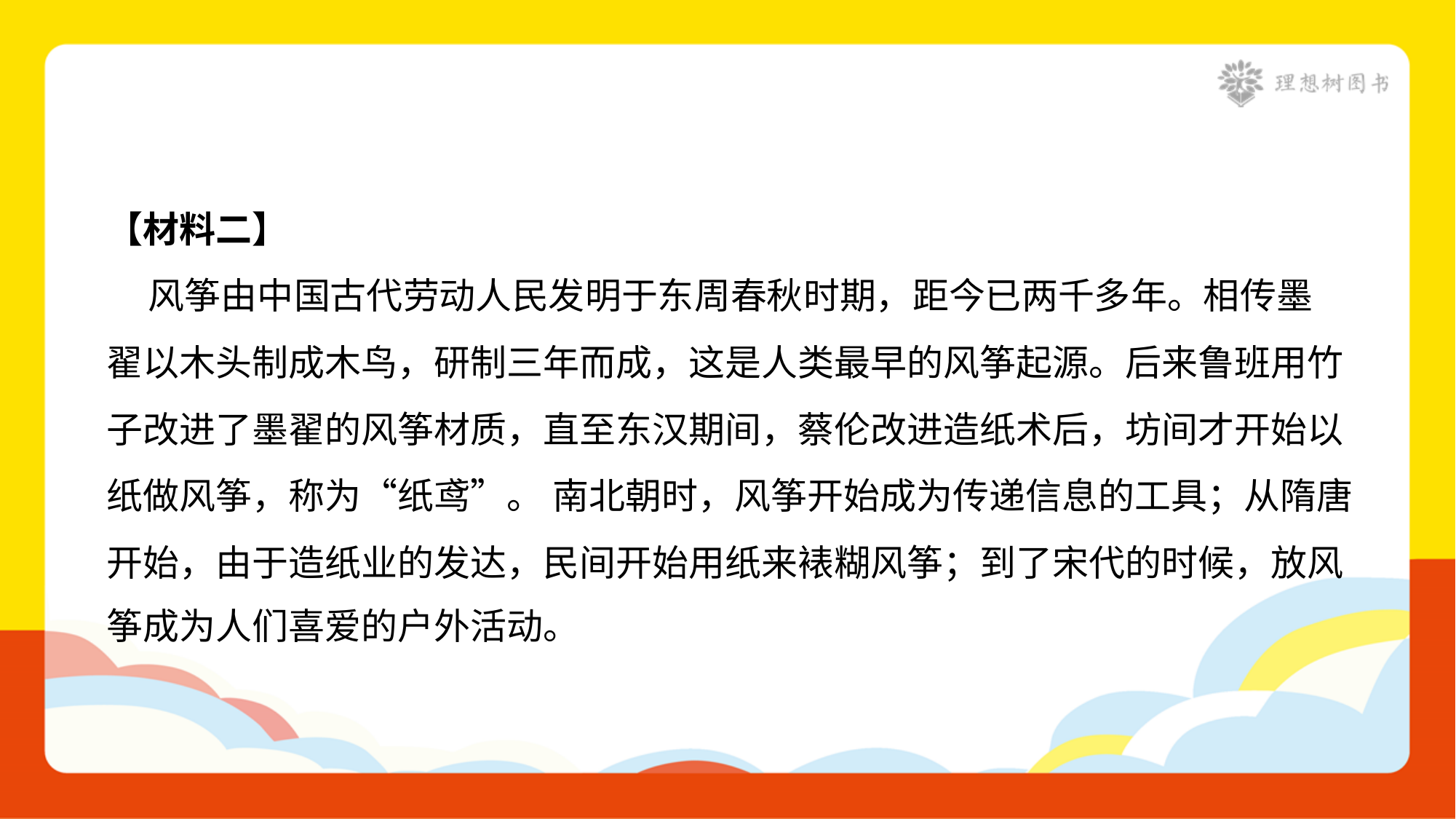

【材料二】
    风筝由中国古代劳动人民发明于东周春秋时期，距今已两千多年。相传墨
翟以木头制成木鸟，研制三年而成，这是人类最早的风筝起源。后来鲁班用竹
子改进了墨翟的风筝材质，直至东汉期间，蔡伦改进造纸术后，坊间才开始以
纸做风筝，称为“纸鸢”。 南北朝时，风筝开始成为传递信息的工具；从隋唐
开始，由于造纸业的发达，民间开始用纸来裱糊风筝；到了宋代的时候，放风
筝成为人们喜爱的户外活动。